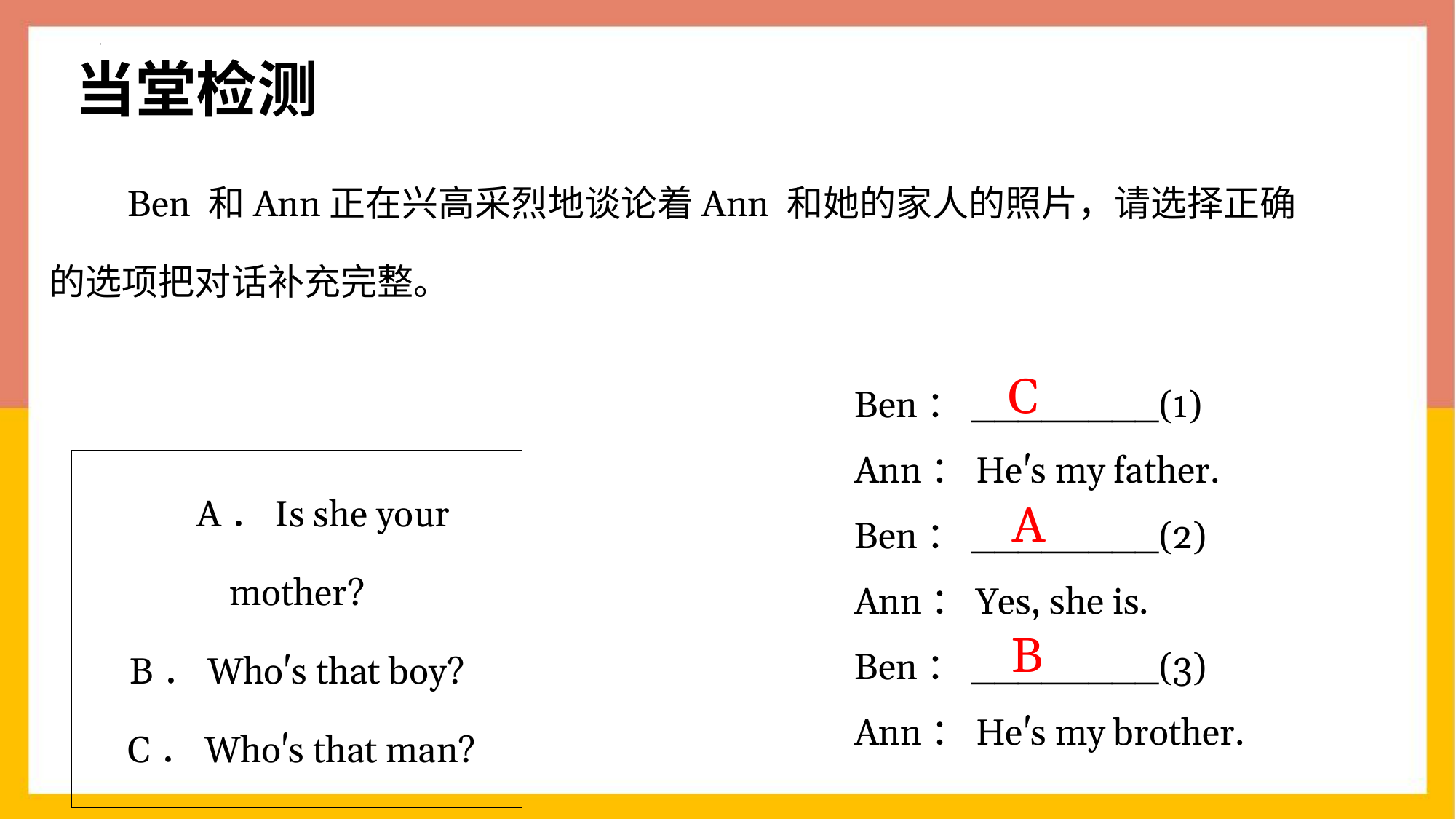

当堂检测
         Ben 和Ann正在兴高采烈地谈论着Ann 和她的家人的照片，请选择正确的选项把对话补充完整。
Ben：________(1)
Ann：He's my father.
Ben：________(2)
Ann：Yes, she is.
Ben：________(3)
Ann：He's my brother.

C
      A．Is she your mother?
B．Who's that boy?
 C．Who's that man?

A
B